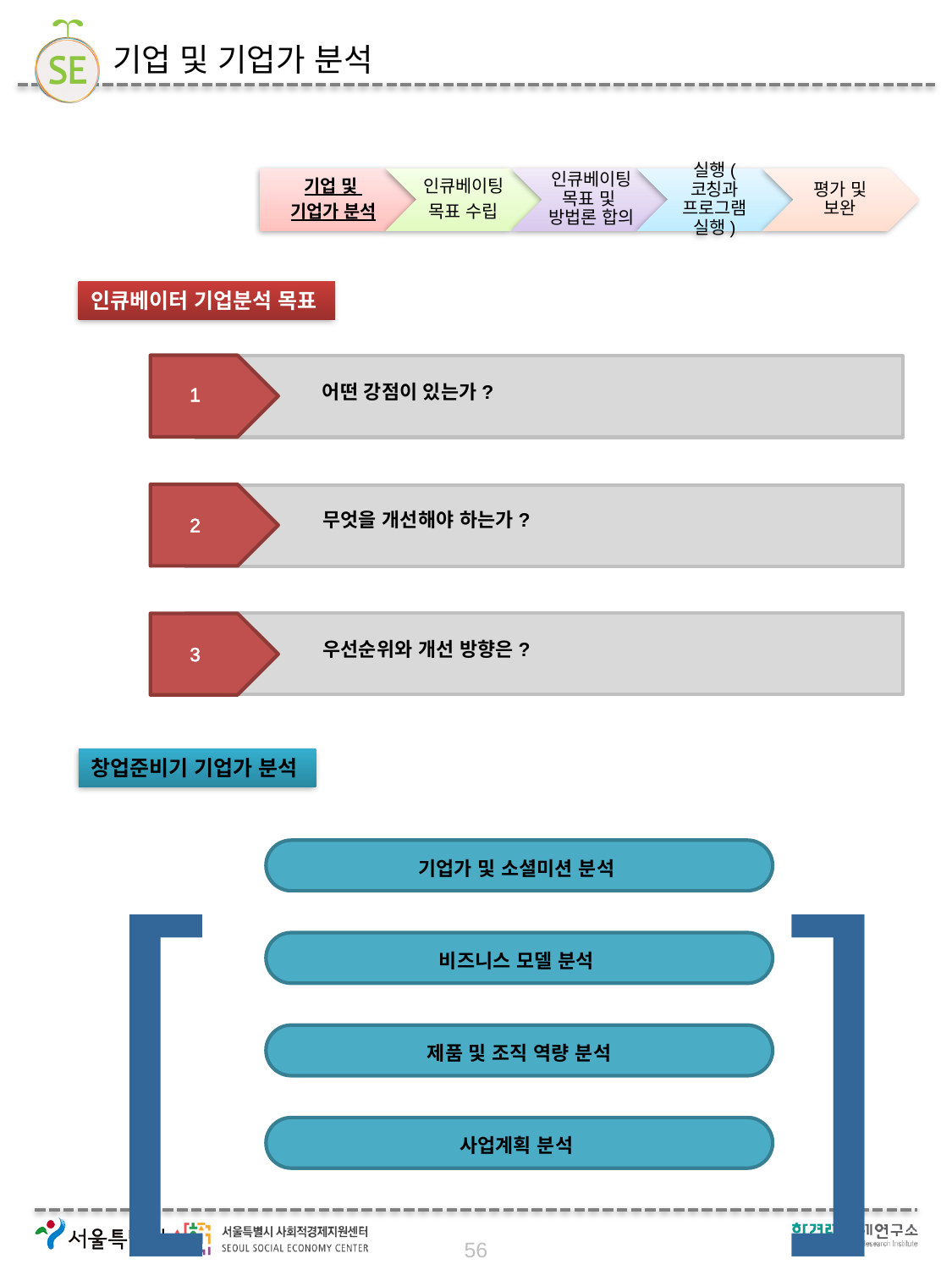

# 기업 및 기업가 분석
기업 및
기업가 분석
인큐베이팅
목표 수립
인큐베이팅
목표 및
방법론 합의
실행(코칭과
프로그램
실행)
평가 및
보완
인큐베이터 기업분석 목표

어떤 강점이 있는가?
1

무엇을 개선해야 하는가?
2

우선순위와 개선 방향은?
3
[
]
창업준비기 기업가 분석
기업가 및 소셜미션 분석
비즈니스 모델 분석
제품 및 조직 역량 분석
사업계획 분석
56